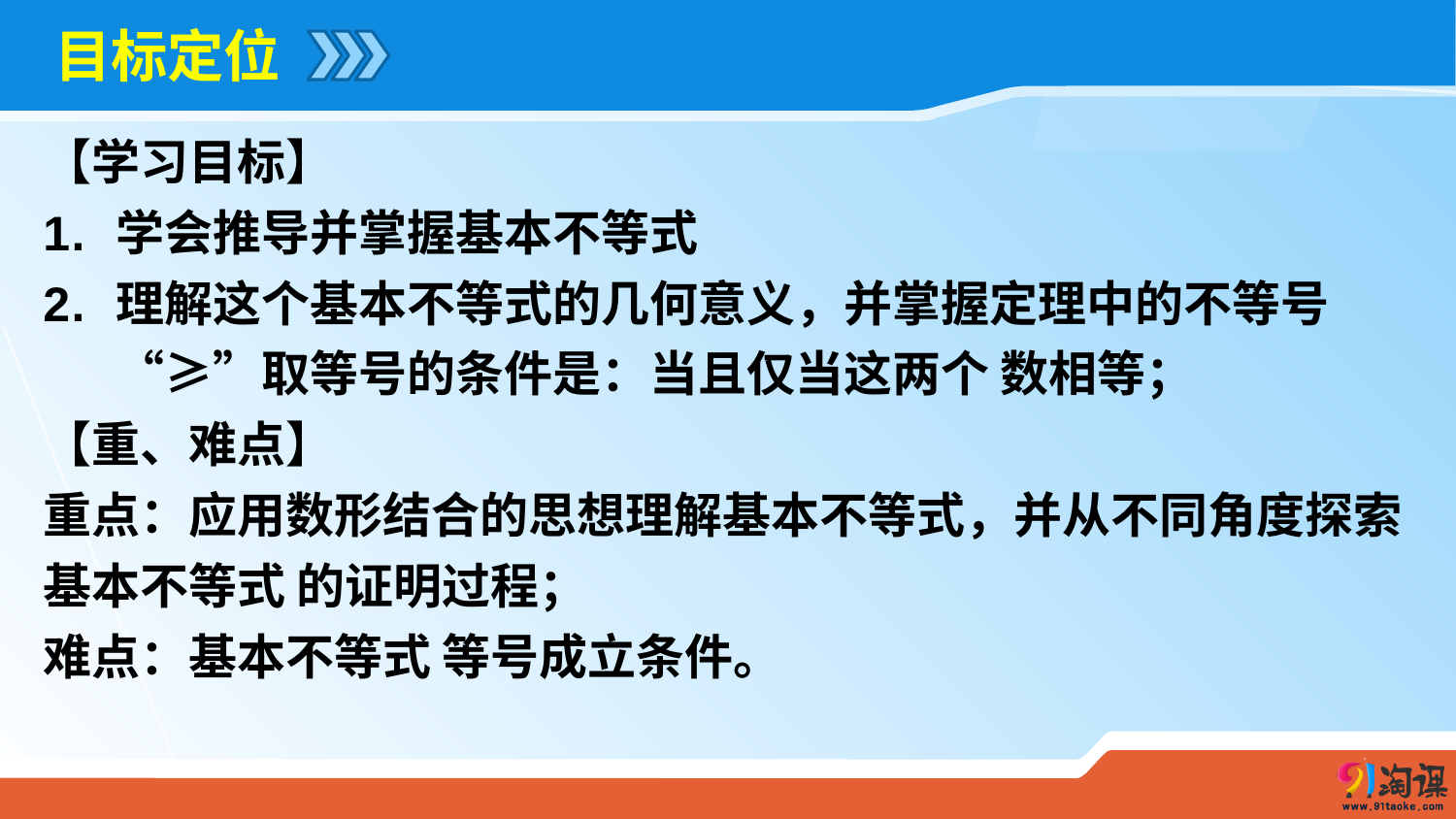

目标定位
【学习目标】
学会推导并掌握基本不等式
理解这个基本不等式的几何意义，并掌握定理中的不等号“≥”取等号的条件是：当且仅当这两个 数相等；
【重、难点】
重点：应用数形结合的思想理解基本不等式，并从不同角度探索基本不等式 的证明过程；
难点：基本不等式 等号成立条件。